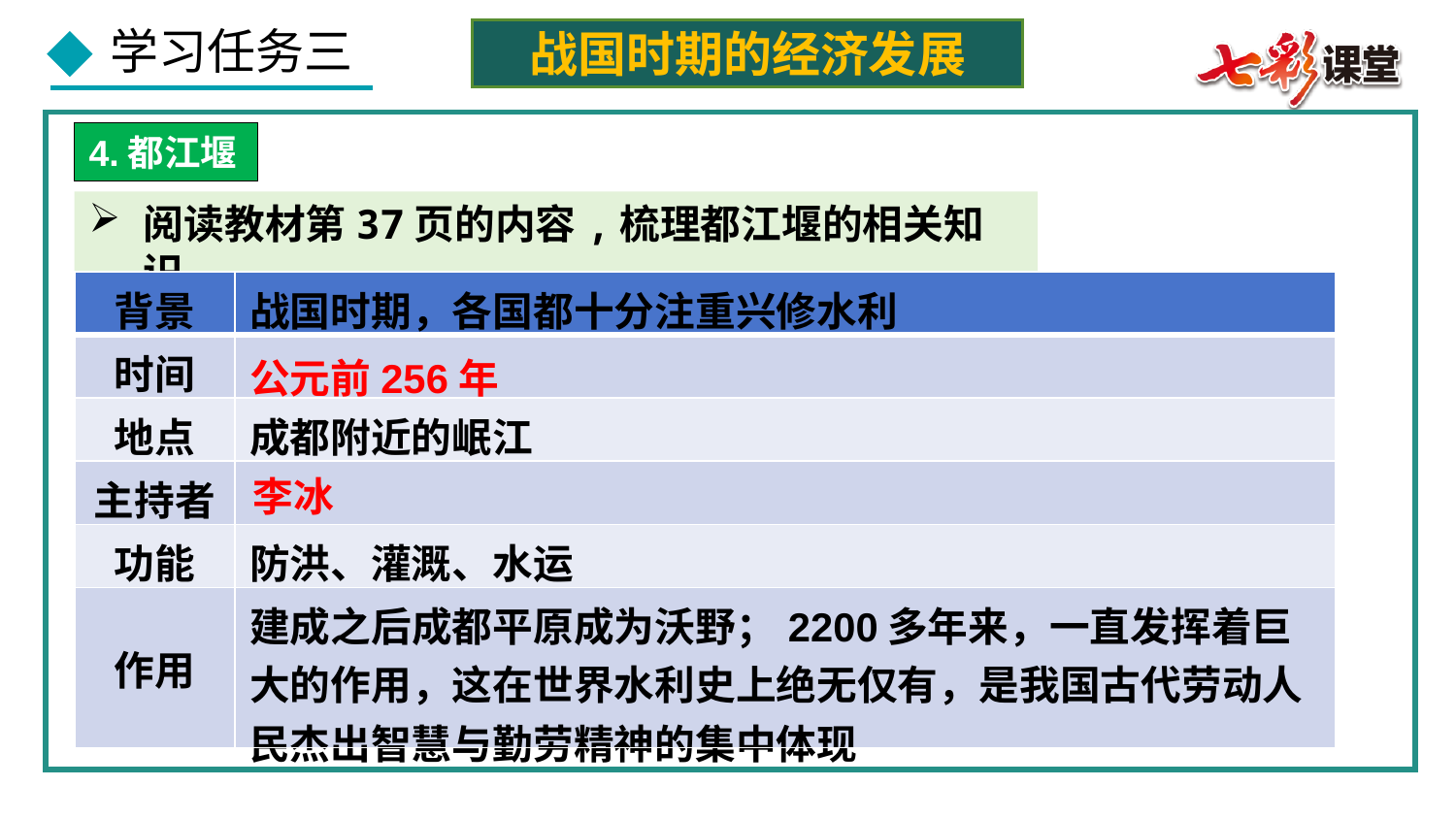

战国时期的经济发展
4.都江堰
阅读教材第37页的内容,梳理都江堰的相关知识。
| 背景 | 战国时期，各国都十分注重兴修水利 |
| --- | --- |
| 时间 |  |
| 地点 | 成都附近的岷江 |
| 主持者 |  |
| 功能 | 防洪、灌溉、水运 |
| 作用 | 建成之后成都平原成为沃野；2200多年来，一直发挥着巨大的作用，这在世界水利史上绝无仅有，是我国古代劳动人民杰出智慧与勤劳精神的集中体现 |
公元前256年
李冰